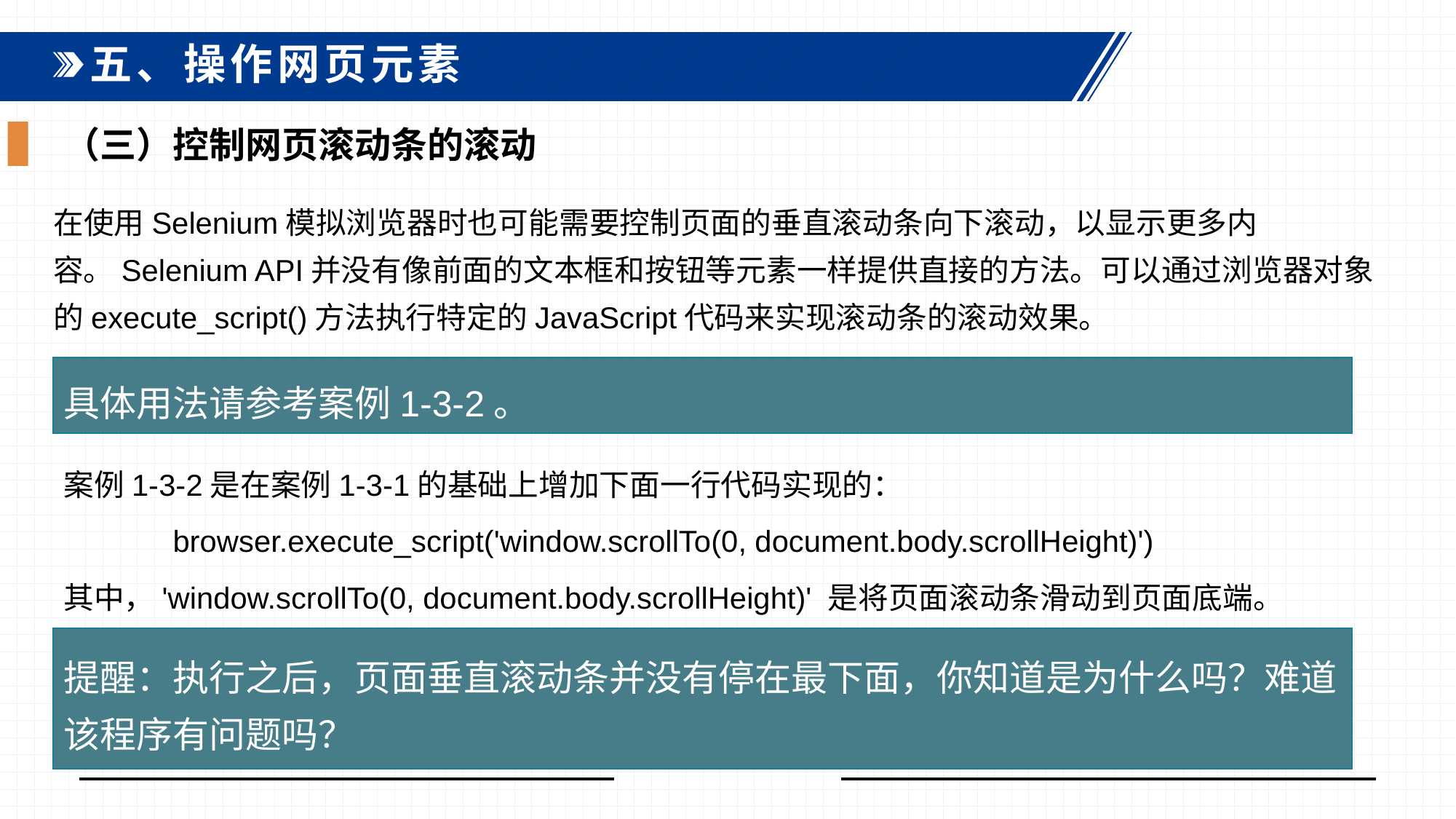

五、操作网页元素
（三）控制网页滚动条的滚动

在使用Selenium模拟浏览器时也可能需要控制页面的垂直滚动条向下滚动，以显示更多内容。Selenium API并没有像前面的文本框和按钮等元素一样提供直接的方法。可以通过浏览器对象的execute_script()方法执行特定的JavaScript代码来实现滚动条的滚动效果。

具体用法请参考案例1-3-2。
案例1-3-2是在案例1-3-1的基础上增加下面一行代码实现的：
	browser.execute_script('window.scrollTo(0, document.body.scrollHeight)')
其中，'window.scrollTo(0, document.body.scrollHeight)' 是将页面滚动条滑动到页面底端。

提醒：执行之后，页面垂直滚动条并没有停在最下面，你知道是为什么吗？难道该程序有问题吗？